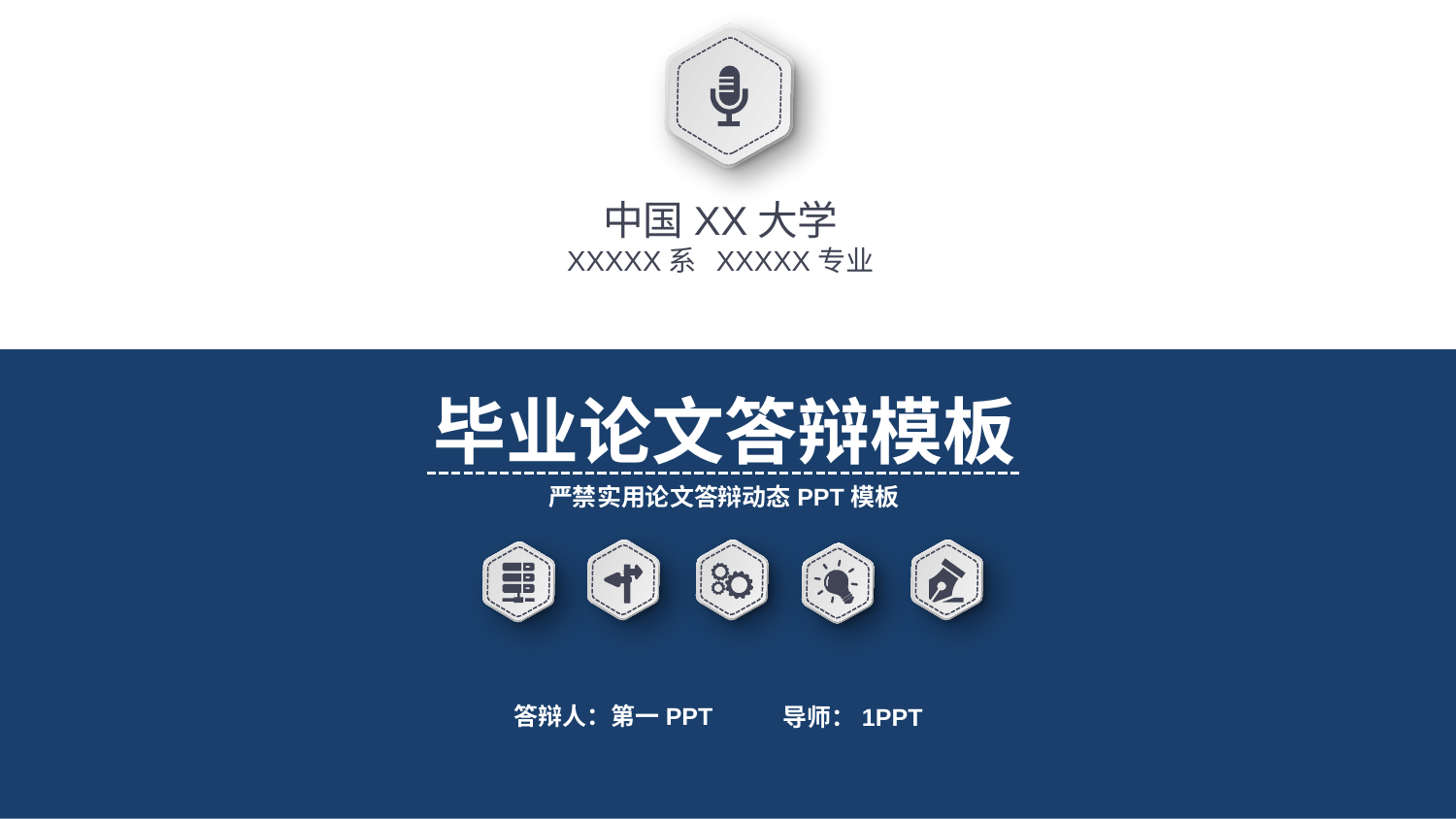

中国XX大学
XXXXX系  XXXXX专业

毕业论文答辩模板
严禁实用论文答辩动态PPT模板

答辩人：第一PPT
导师：1PPT